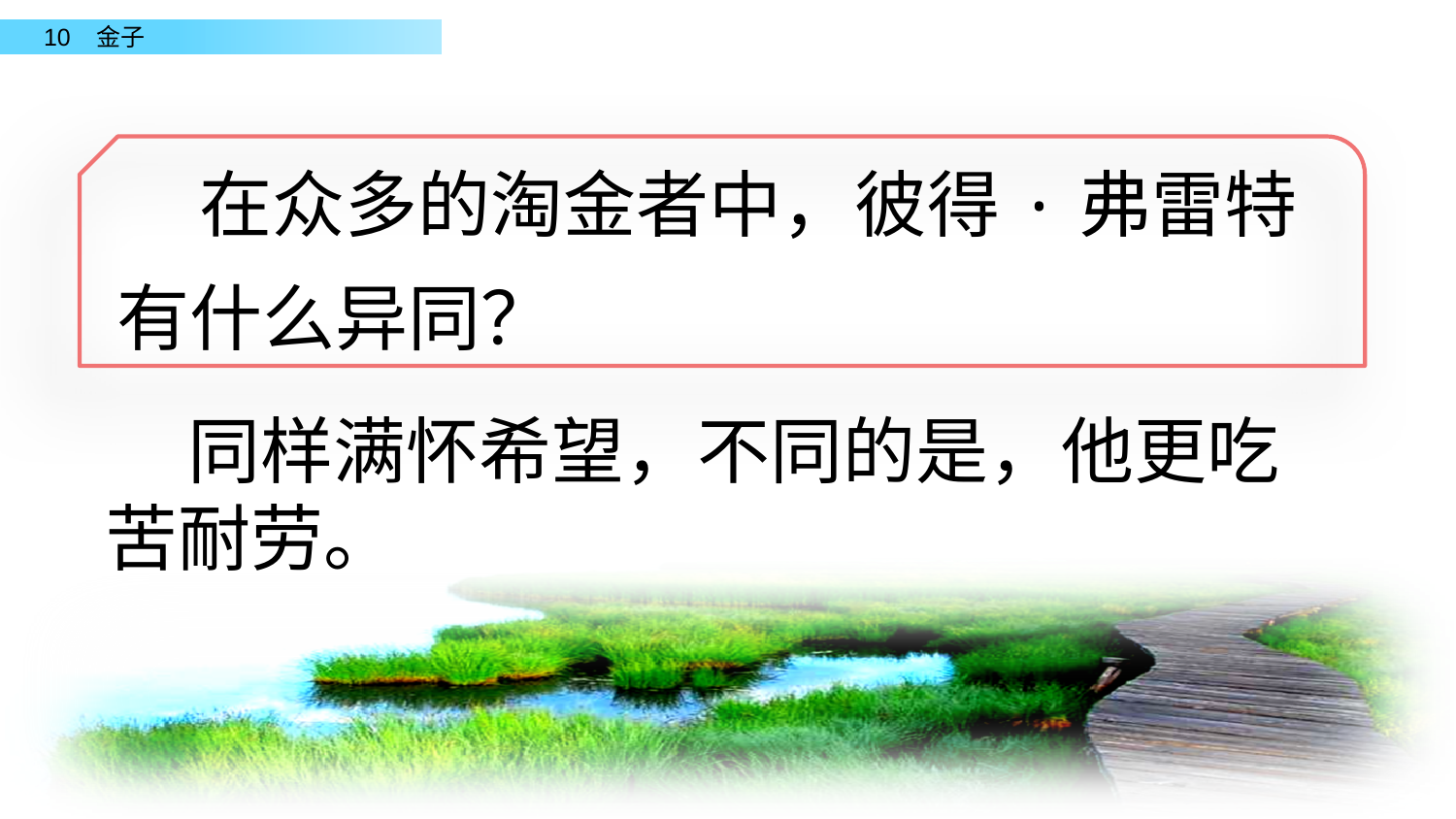

在众多的淘金者中，彼得·弗雷特有什么异同？

    同样满怀希望，不同的是，他更吃苦耐劳。